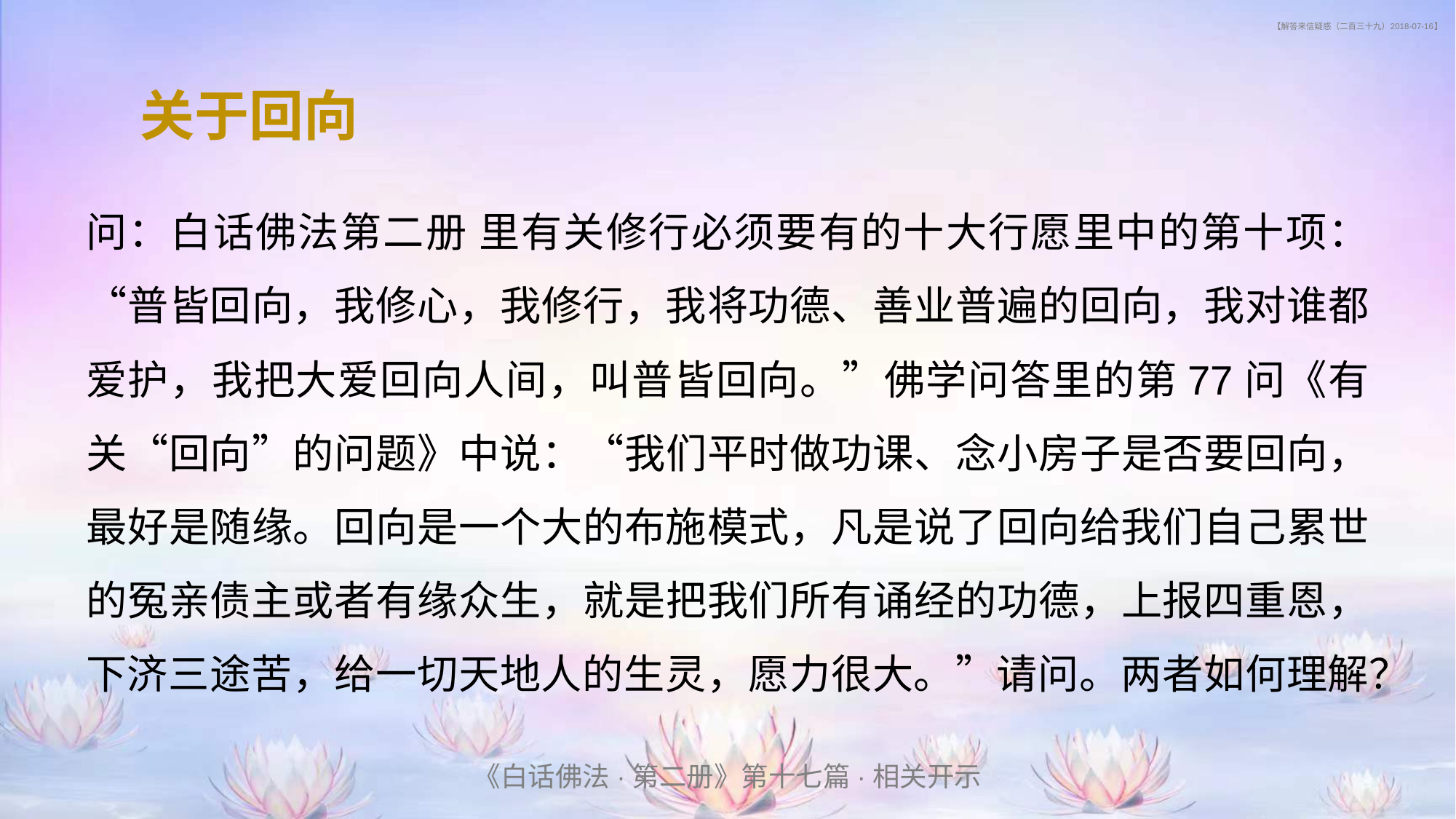

# 【解答来信疑惑（二百三十九）2018-07-16】
      关于回向
问：白话佛法第二册 里有关修行必须要有的十大行愿里中的第十项：“普皆回向，我修心，我修行，我将功德、善业普遍的回向，我对谁都爱护，我把大爱回向人间，叫普皆回向。”佛学问答里的第77问《有关“回向”的问题》中说：“我们平时做功课、念小房子是否要回向，最好是随缘。回向是一个大的布施模式，凡是说了回向给我们自己累世的冤亲债主或者有缘众生，就是把我们所有诵经的功德，上报四重恩，下济三途苦，给一切天地人的生灵，愿力很大。”请问。两者如何理解？
《白话佛法·第二册》第十七篇·相关开示